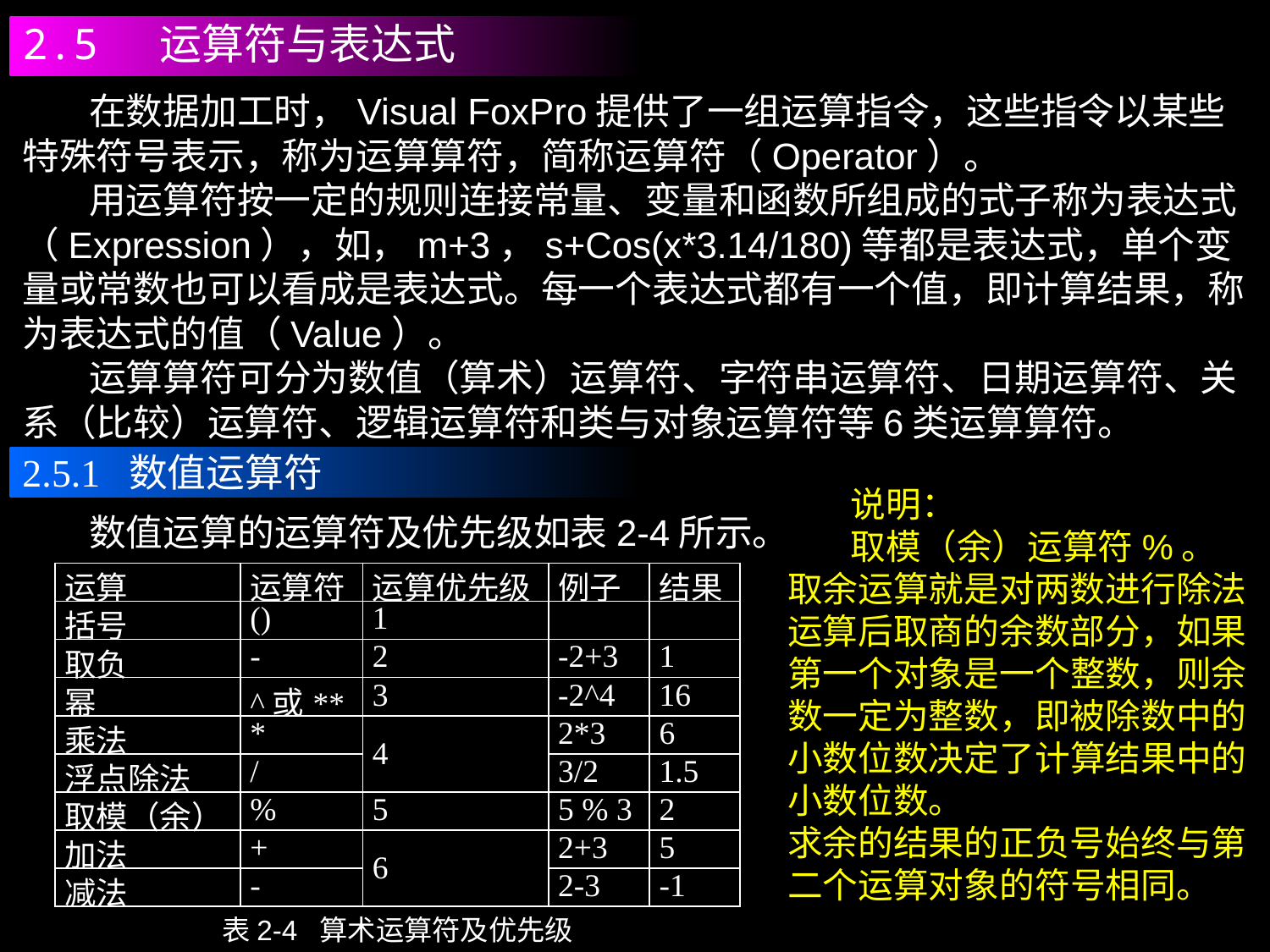

2.5  运算符与表达式
       在数据加工时，Visual FoxPro提供了一组运算指令，这些指令以某些特殊符号表示，称为运算算符，简称运算符（Operator）。
       用运算符按一定的规则连接常量、变量和函数所组成的式子称为表达式（Expression），如，m+3，s+Cos(x*3.14/180)等都是表达式，单个变量或常数也可以看成是表达式。每一个表达式都有一个值，即计算结果，称为表达式的值（Value）。
       运算算符可分为数值（算术）运算符、字符串运算符、日期运算符、关系（比较）运算符、逻辑运算符和类与对象运算符等6类运算算符。
2.5.1  数值运算符
       说明：
       取模（余）运算符%。取余运算就是对两数进行除法运算后取商的余数部分，如果第一个对象是一个整数，则余数一定为整数，即被除数中的小数位数决定了计算结果中的小数位数。
求余的结果的正负号始终与第二个运算对象的符号相同。
       数值运算的运算符及优先级如表2-4所示。
| 运算 | 运算符 | 运算优先级 | 例子 | 结果 |
| --- | --- | --- | --- | --- |
| 括号 | () | 1 |  |  |
| 取负 | - | 2 | -2+3 | 1 |
| 幂 | ^或\*\* | 3 | -2^4 | 16 |
| 乘法 | \* | 4 | 2\*3 | 6 |
| 浮点除法 | / |  | 3/2 | 1.5 |
| 取模（余） | % | 5 | 5 % 3 | 2 |
| 加法 | + | 6 | 2+3 | 5 |
| 减法 | - |  | 2-3 | -1 |
表2-4  算术运算符及优先级